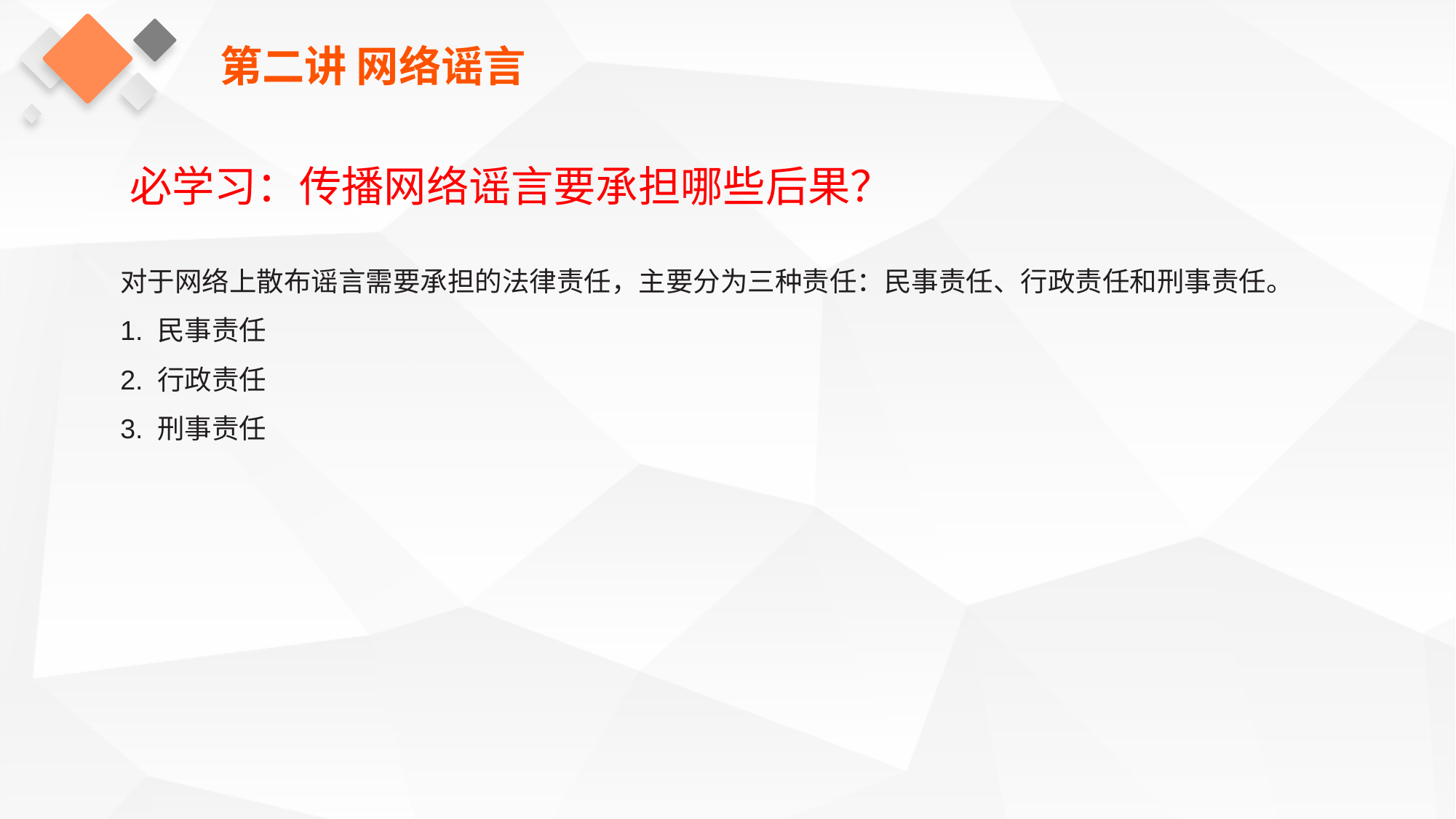

第二讲 网络谣言
必学习：传播网络谣言要承担哪些后果？
对于网络上散布谣言需要承担的法律责任，主要分为三种责任：民事责任、行政责任和刑事责任。
1. 民事责任
2. 行政责任
3. 刑事责任